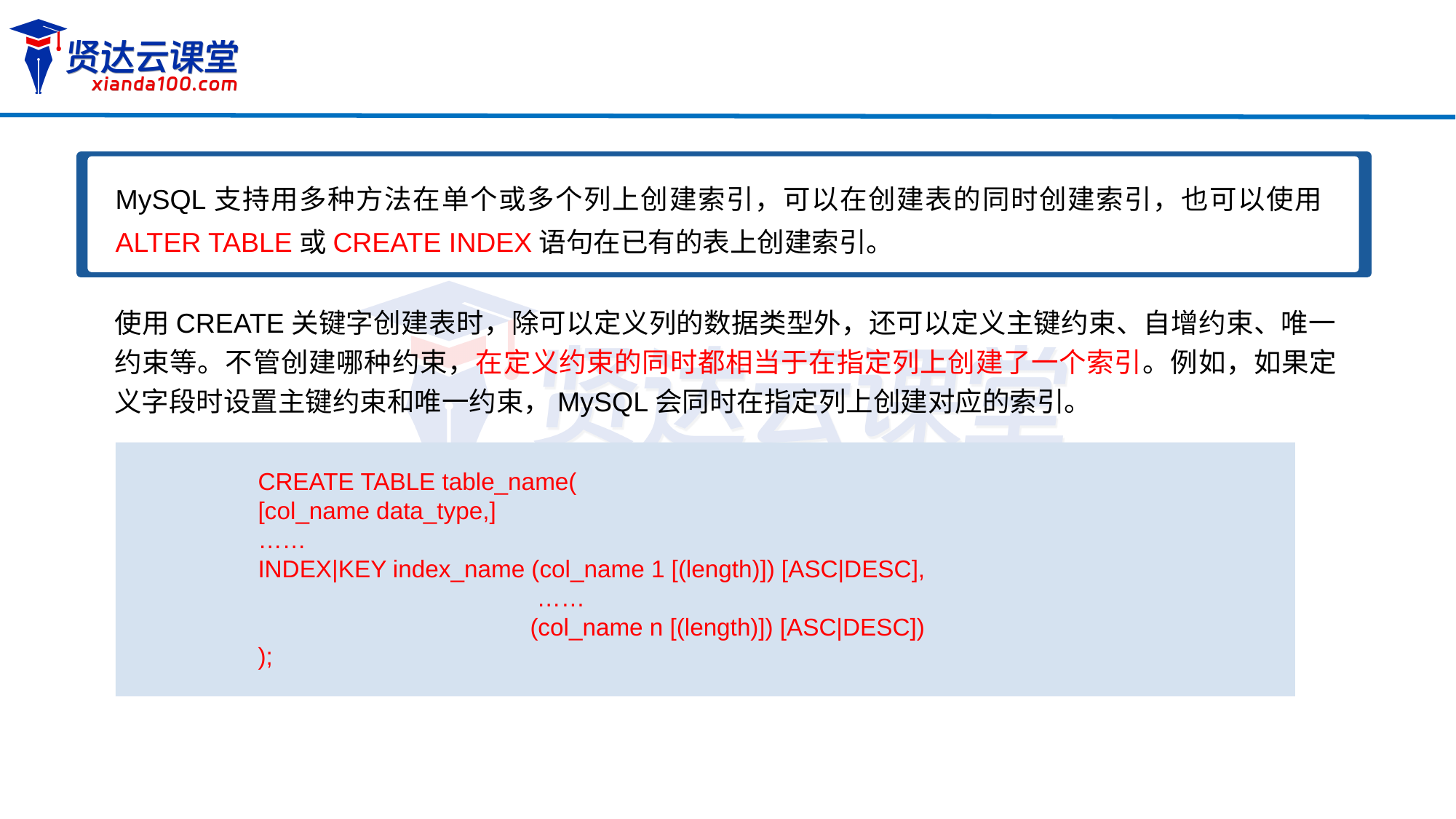

MySQL支持用多种方法在单个或多个列上创建索引，可以在创建表的同时创建索引，也可以使用ALTER TABLE或CREATE INDEX语句在已有的表上创建索引。
使用CREATE关键字创建表时，除可以定义列的数据类型外，还可以定义主键约束、自增约束、唯一约束等。不管创建哪种约束，在定义约束的同时都相当于在指定列上创建了一个索引。例如，如果定义字段时设置主键约束和唯一约束，MySQL会同时在指定列上创建对应的索引。

CREATE TABLE table_name(
[col_name data_type,]
……
INDEX|KEY index_name (col_name 1 [(length)]) [ASC|DESC],
		         ……
	       	        (col_name n [(length)]) [ASC|DESC])
);